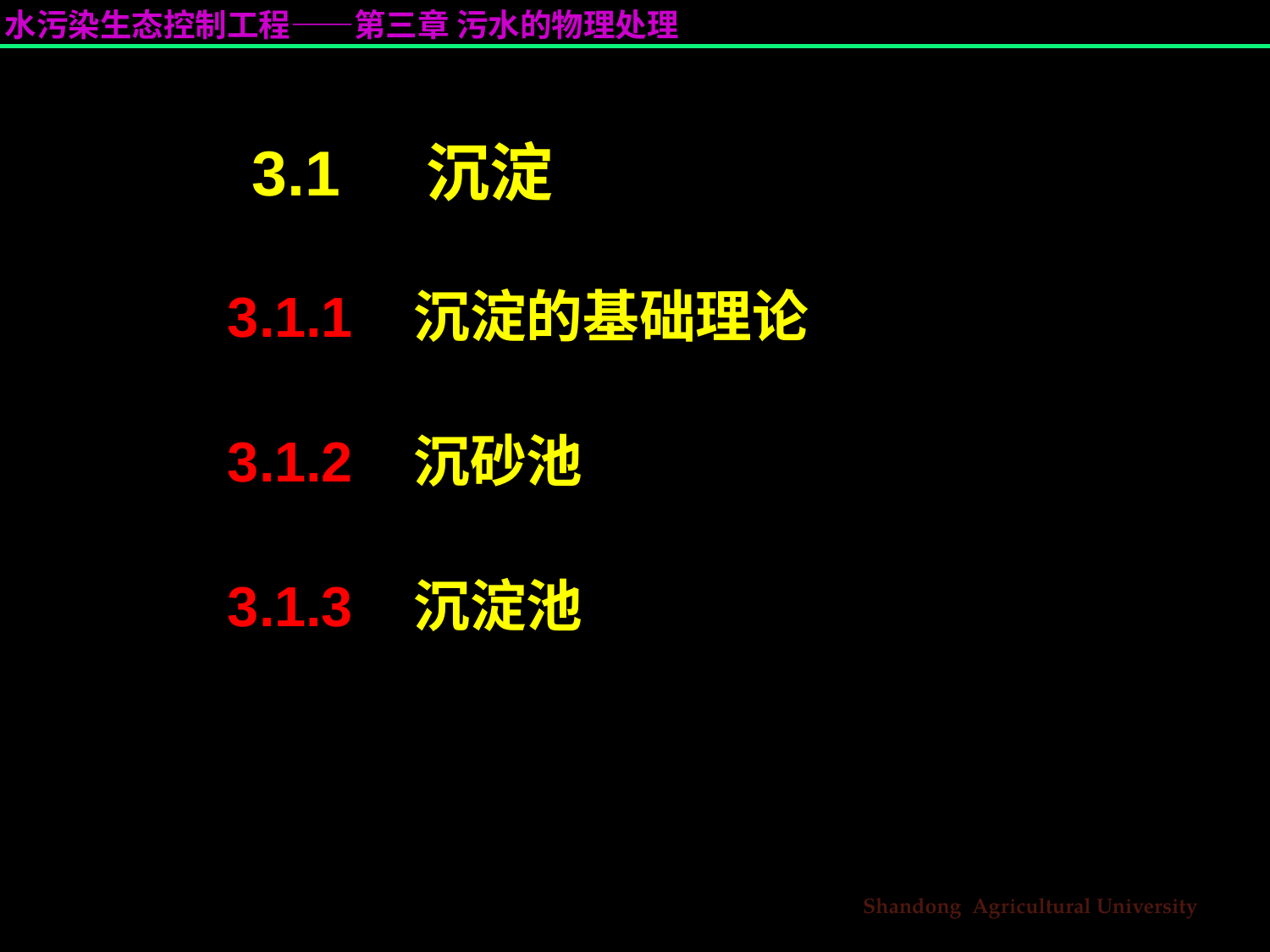

# 3.1    沉淀
3.1.1   沉淀的基础理论

3.1.2   沉砂池

3.1.3   沉淀池